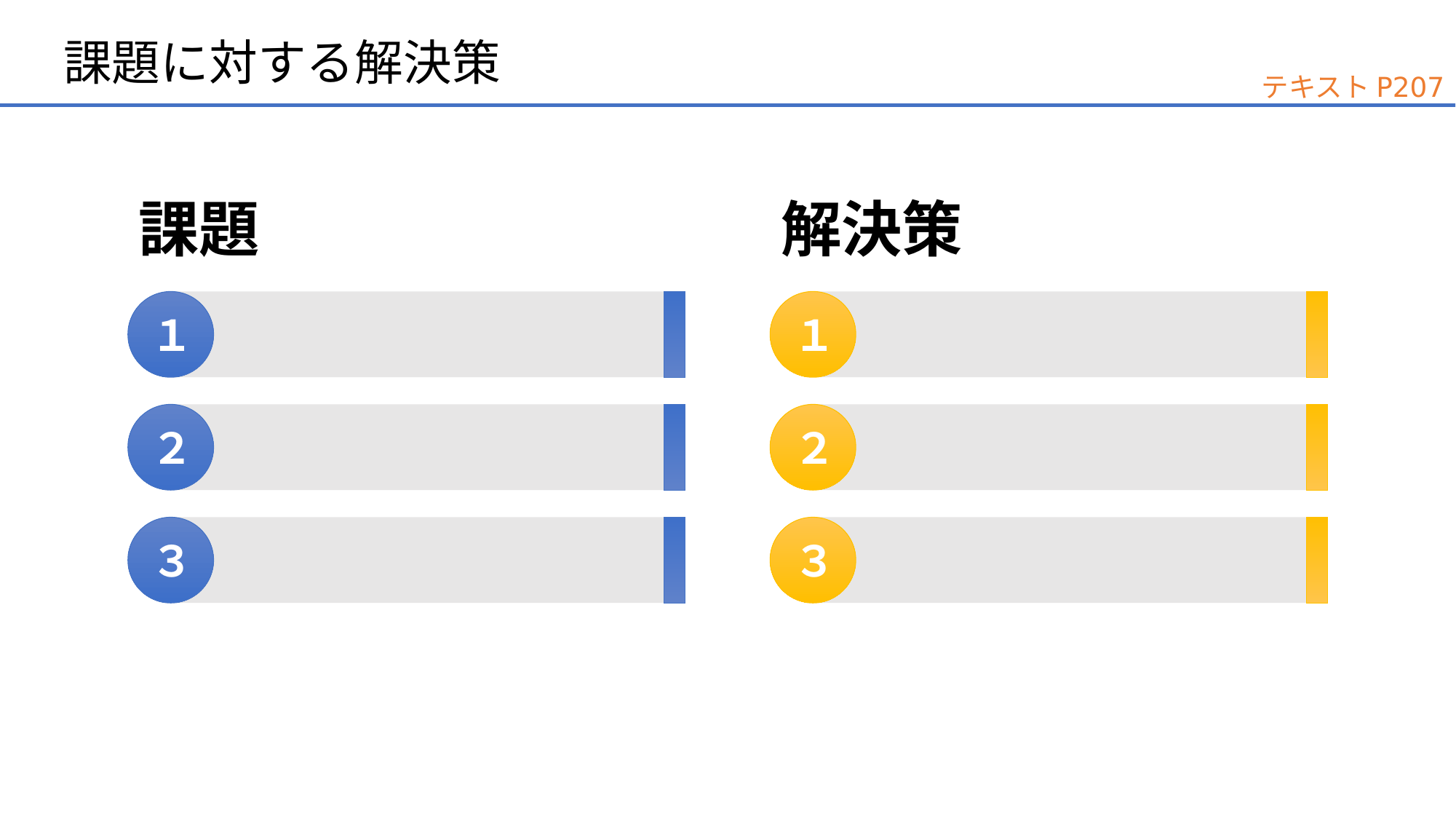

# 課題に対する解決策
テキストP207
課題
解決策

１
１

２
２

３
３